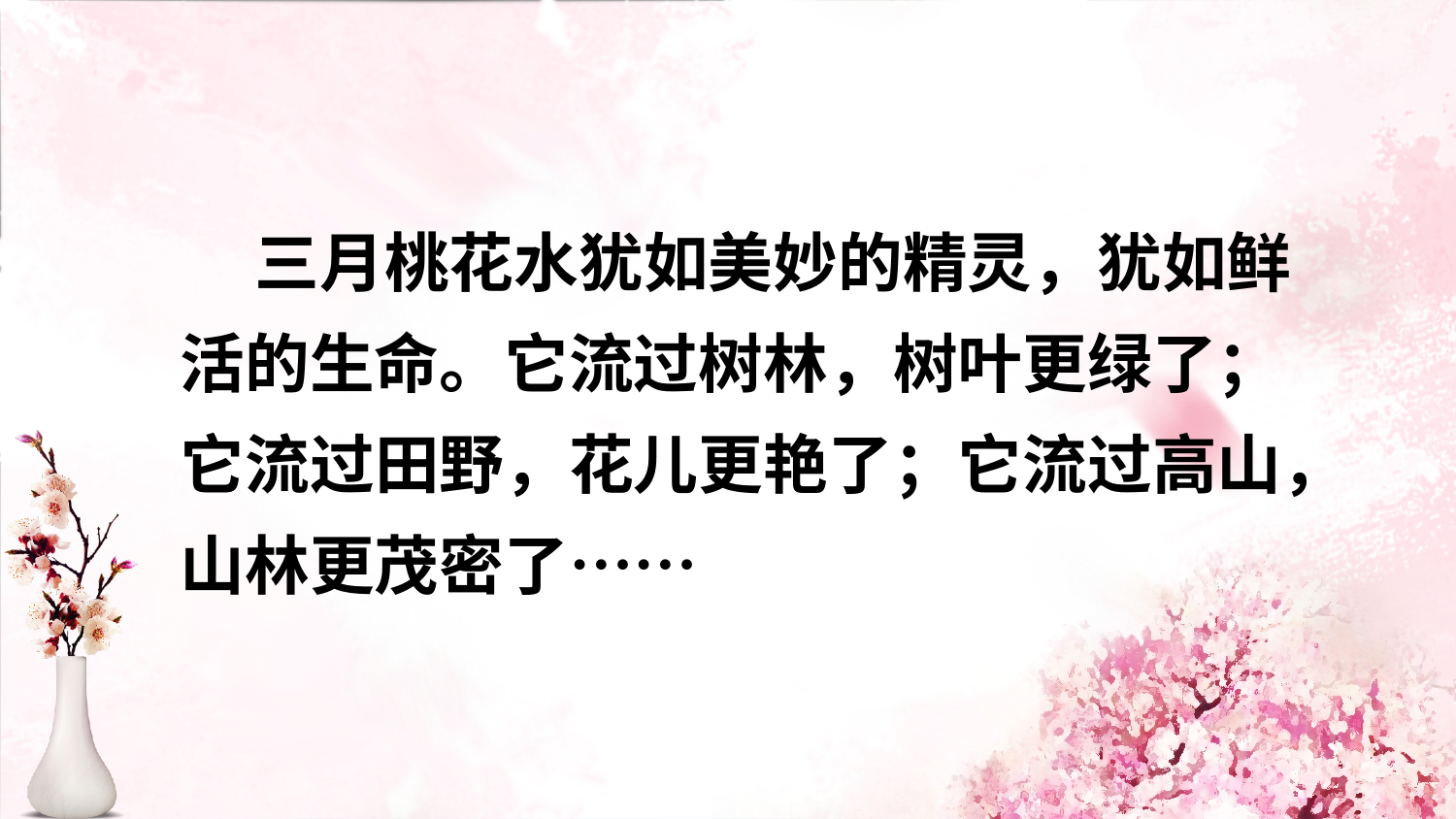

三月桃花水犹如美妙的精灵，犹如鲜活的生命。它流过树林，树叶更绿了；它流过田野，花儿更艳了；它流过高山，山林更茂密了……